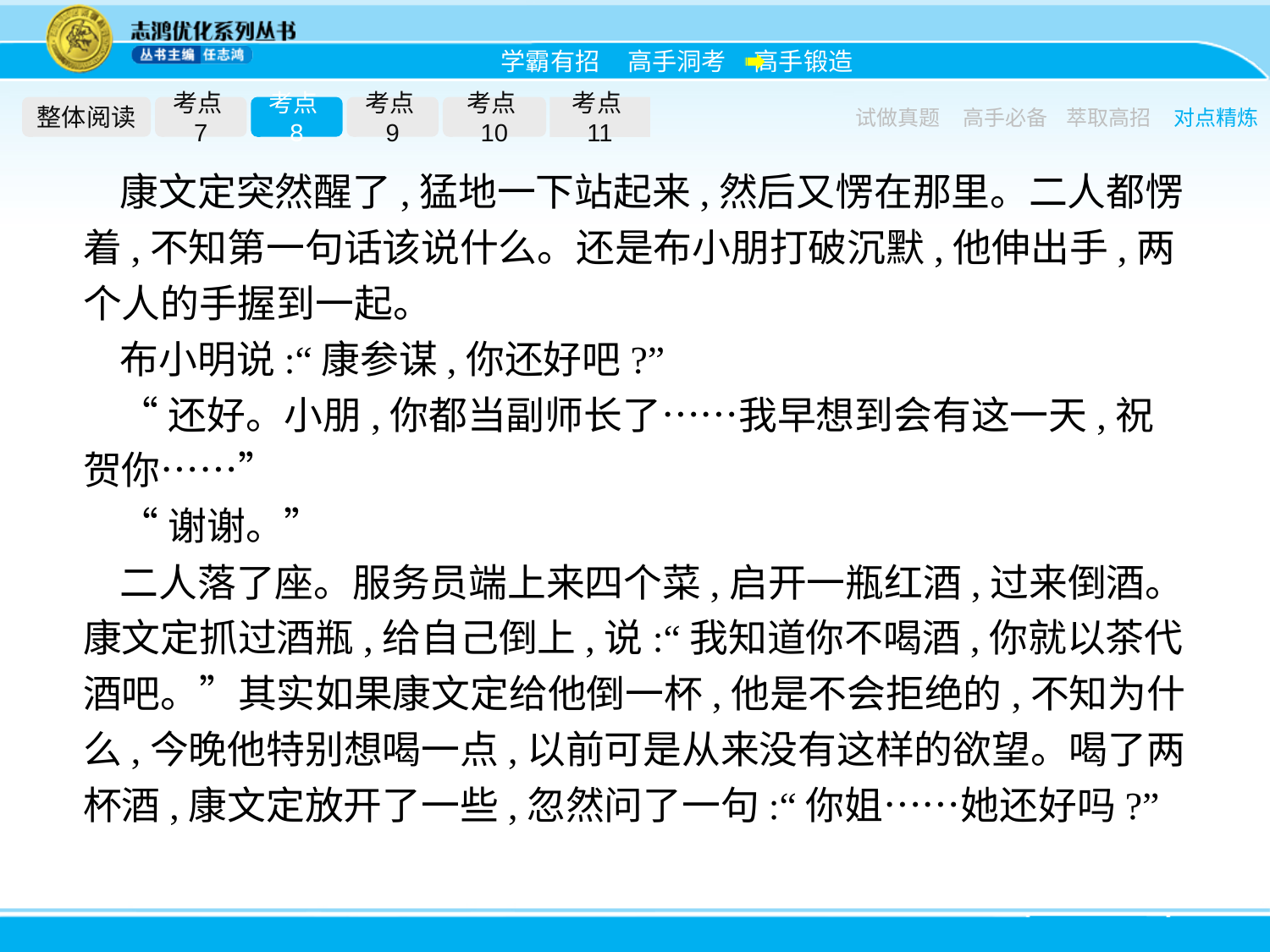

整体阅读
考点7
考点8
考点9
考点10
考点11
试做真题
高手必备
萃取高招
对点精炼
康文定突然醒了,猛地一下站起来,然后又愣在那里。二人都愣着,不知第一句话该说什么。还是布小朋打破沉默,他伸出手,两个人的手握到一起。
布小明说:“康参谋,你还好吧?”
“还好。小朋,你都当副师长了……我早想到会有这一天,祝贺你……”
“谢谢。”
二人落了座。服务员端上来四个菜,启开一瓶红酒,过来倒酒。康文定抓过酒瓶,给自己倒上,说:“我知道你不喝酒,你就以茶代酒吧。”其实如果康文定给他倒一杯,他是不会拒绝的,不知为什么,今晚他特别想喝一点,以前可是从来没有这样的欲望。喝了两杯酒,康文定放开了一些,忽然问了一句:“你姐……她还好吗?”